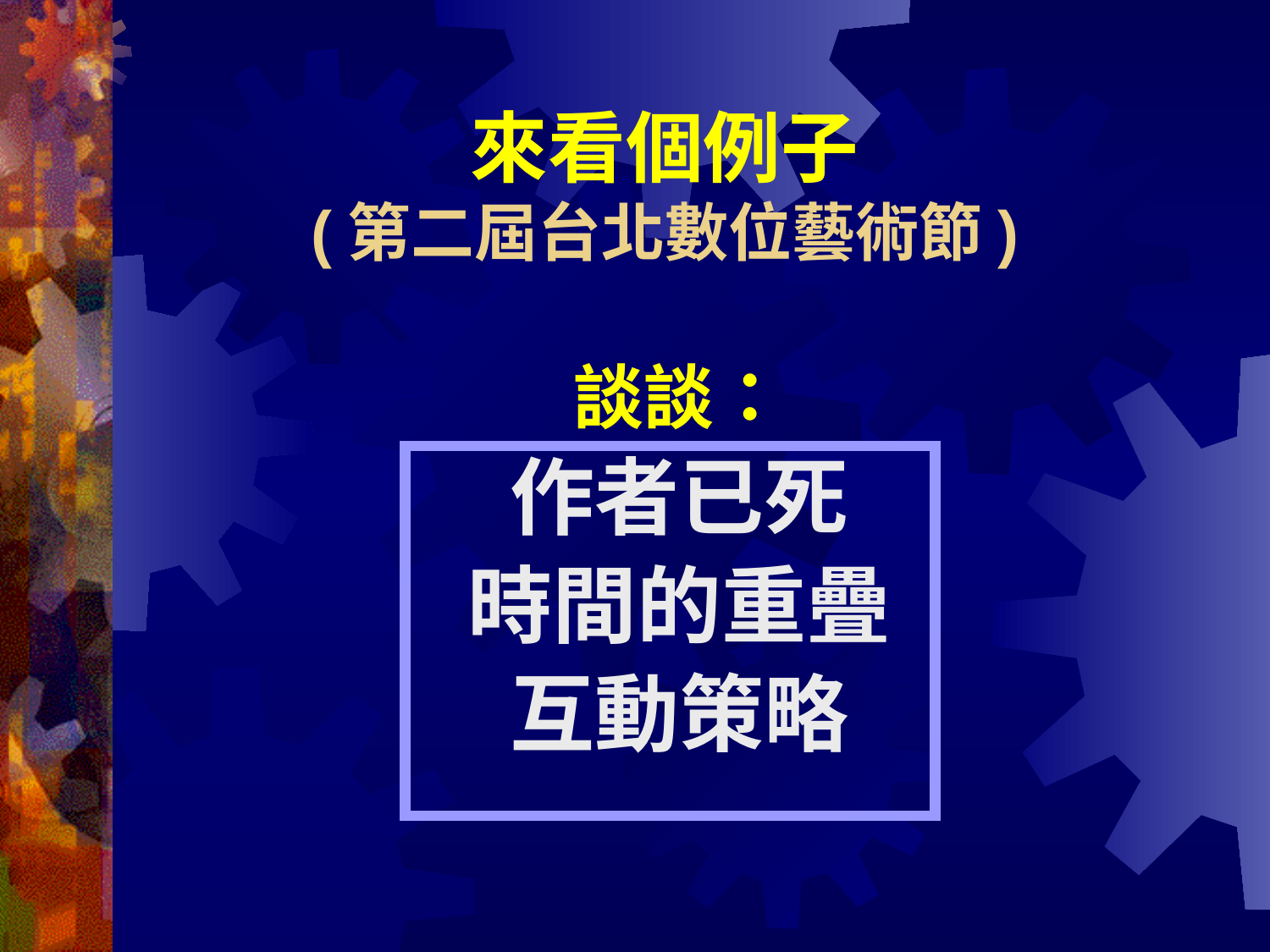

# 來看個例子 (第二屆台北數位藝術節)
談談：
作者已死
時間的重疊
互動策略